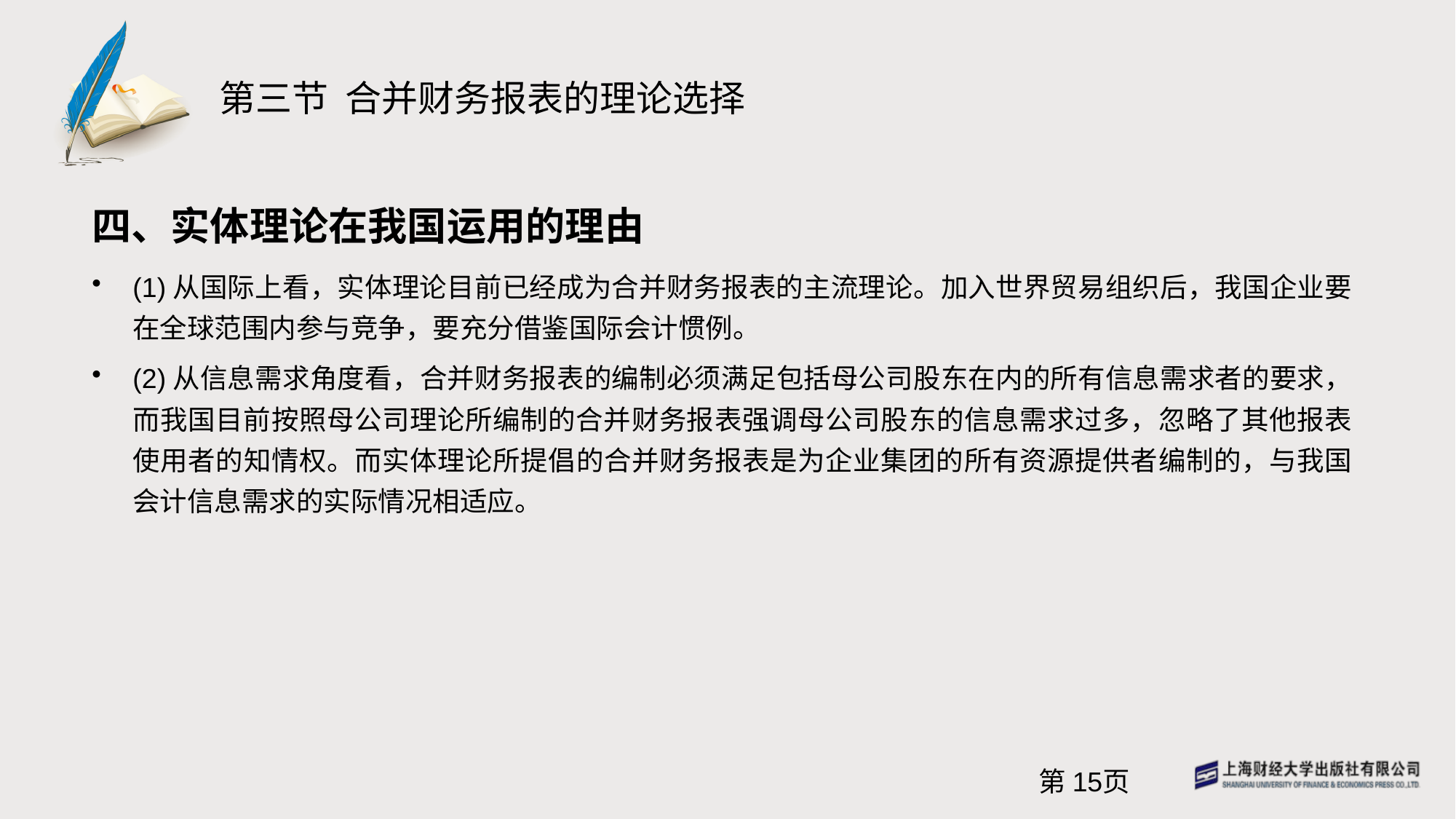

# 第三节  合并财务报表的理论选择
四、实体理论在我国运用的理由
(1)从国际上看，实体理论目前已经成为合并财务报表的主流理论。加入世界贸易组织后，我国企业要在全球范围内参与竞争，要充分借鉴国际会计惯例。
(2)从信息需求角度看，合并财务报表的编制必须满足包括母公司股东在内的所有信息需求者的要求，而我国目前按照母公司理论所编制的合并财务报表强调母公司股东的信息需求过多，忽略了其他报表使用者的知情权。而实体理论所提倡的合并财务报表是为企业集团的所有资源提供者编制的，与我国会计信息需求的实际情况相适应。

15